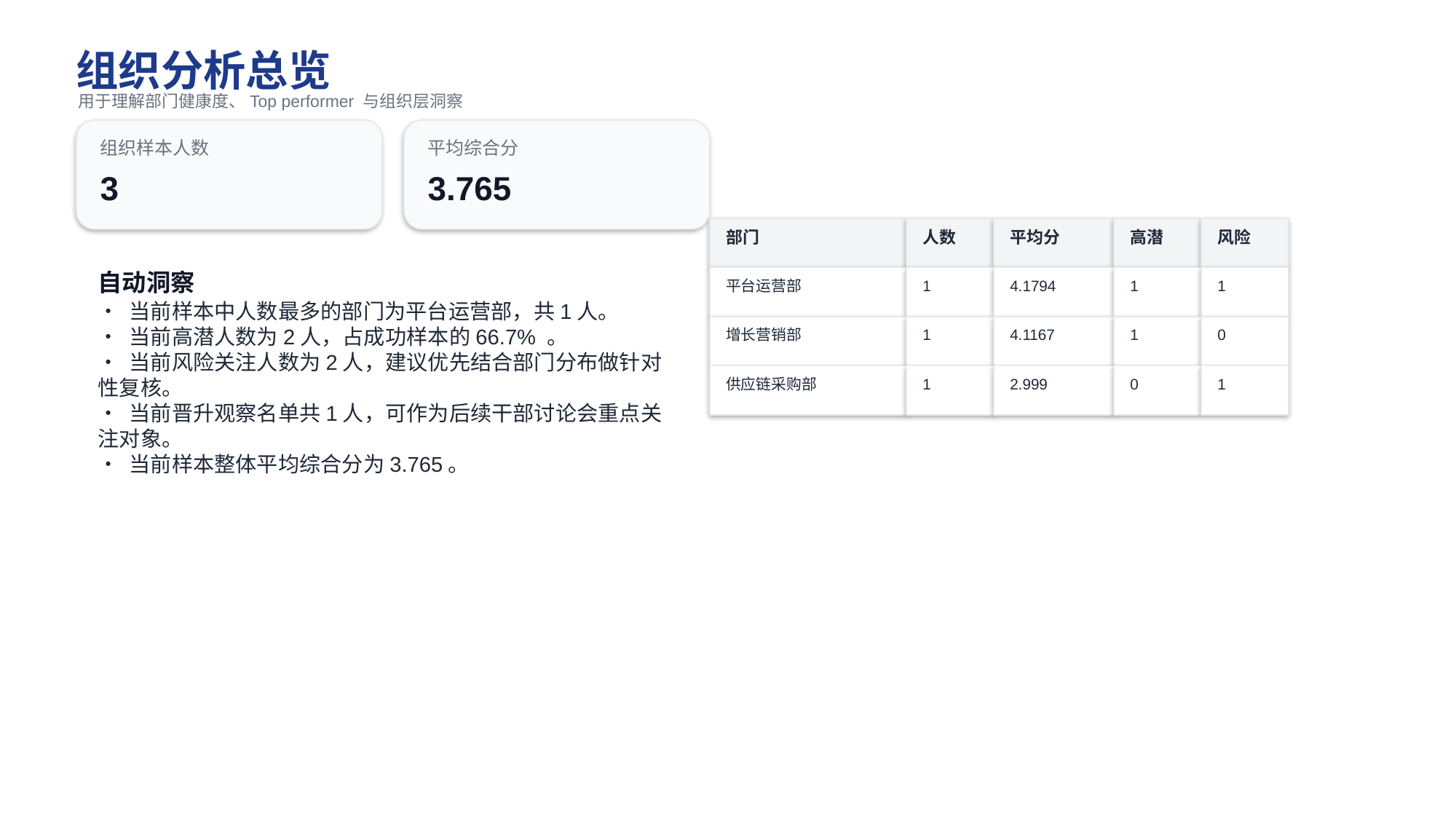

组织分析总览
用于理解部门健康度、Top performer 与组织层洞察

组织样本人数
平均综合分
3
3.765

部门
人数
平均分
高潜
风险
自动洞察

平台运营部
1
4.1794
1
1
• 当前样本中人数最多的部门为平台运营部，共1人。
• 当前高潜人数为2人，占成功样本的66.7% 。
• 当前风险关注人数为2人，建议优先结合部门分布做针对性复核。
• 当前晋升观察名单共1人，可作为后续干部讨论会重点关注对象。
• 当前样本整体平均综合分为3.765。

增长营销部
1
4.1167
1
0

供应链采购部
1
2.999
0
1